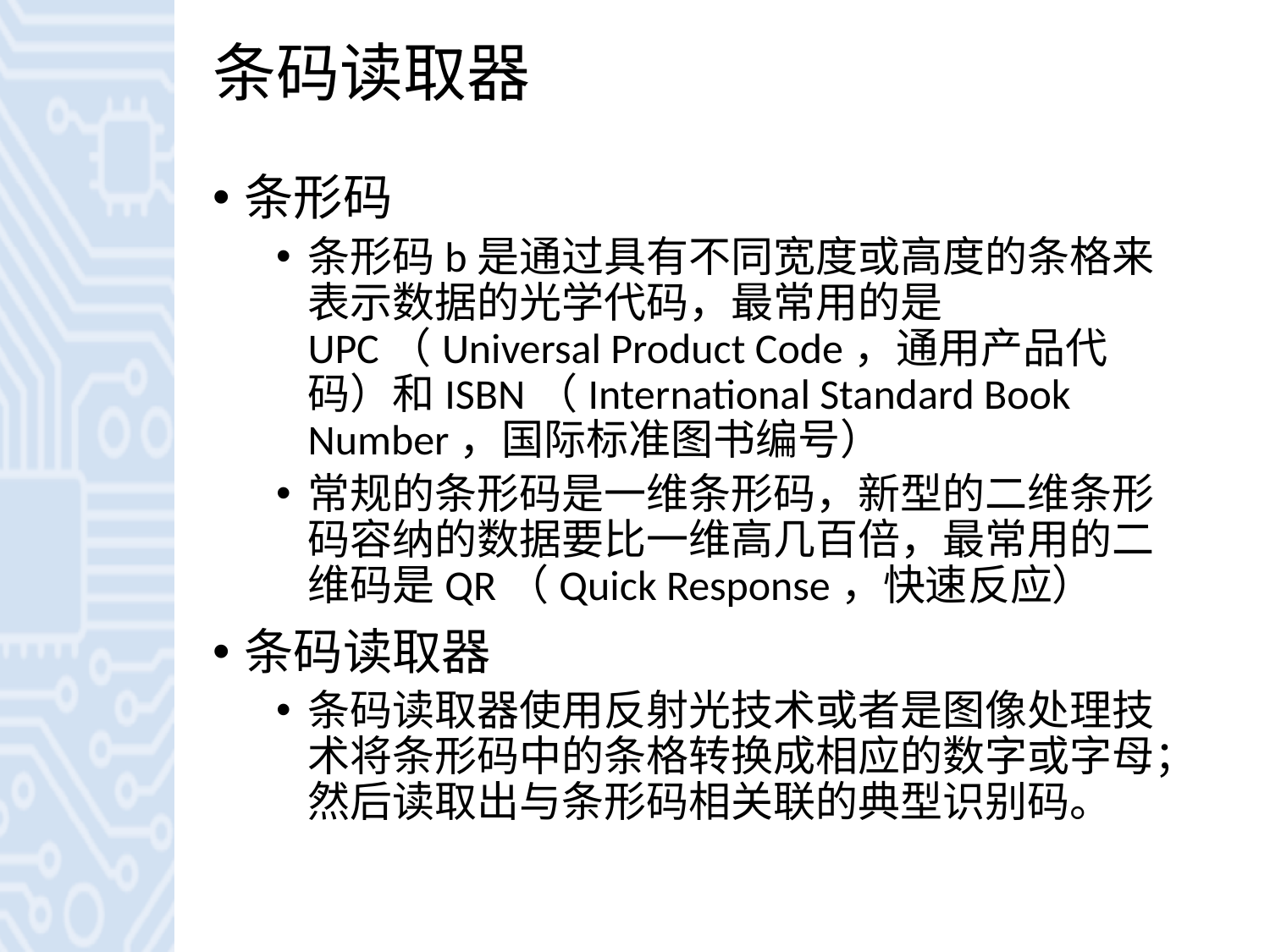

# 条码读取器
条形码
条形码b是通过具有不同宽度或高度的条格来表示数据的光学代码，最常用的是UPC（Universal Product Code，通用产品代码）和ISBN（International Standard Book Number，国际标准图书编号）
常规的条形码是一维条形码，新型的二维条形码容纳的数据要比一维高几百倍，最常用的二维码是QR（Quick Response，快速反应）
条码读取器
条码读取器使用反射光技术或者是图像处理技术将条形码中的条格转换成相应的数字或字母；然后读取出与条形码相关联的典型识别码。